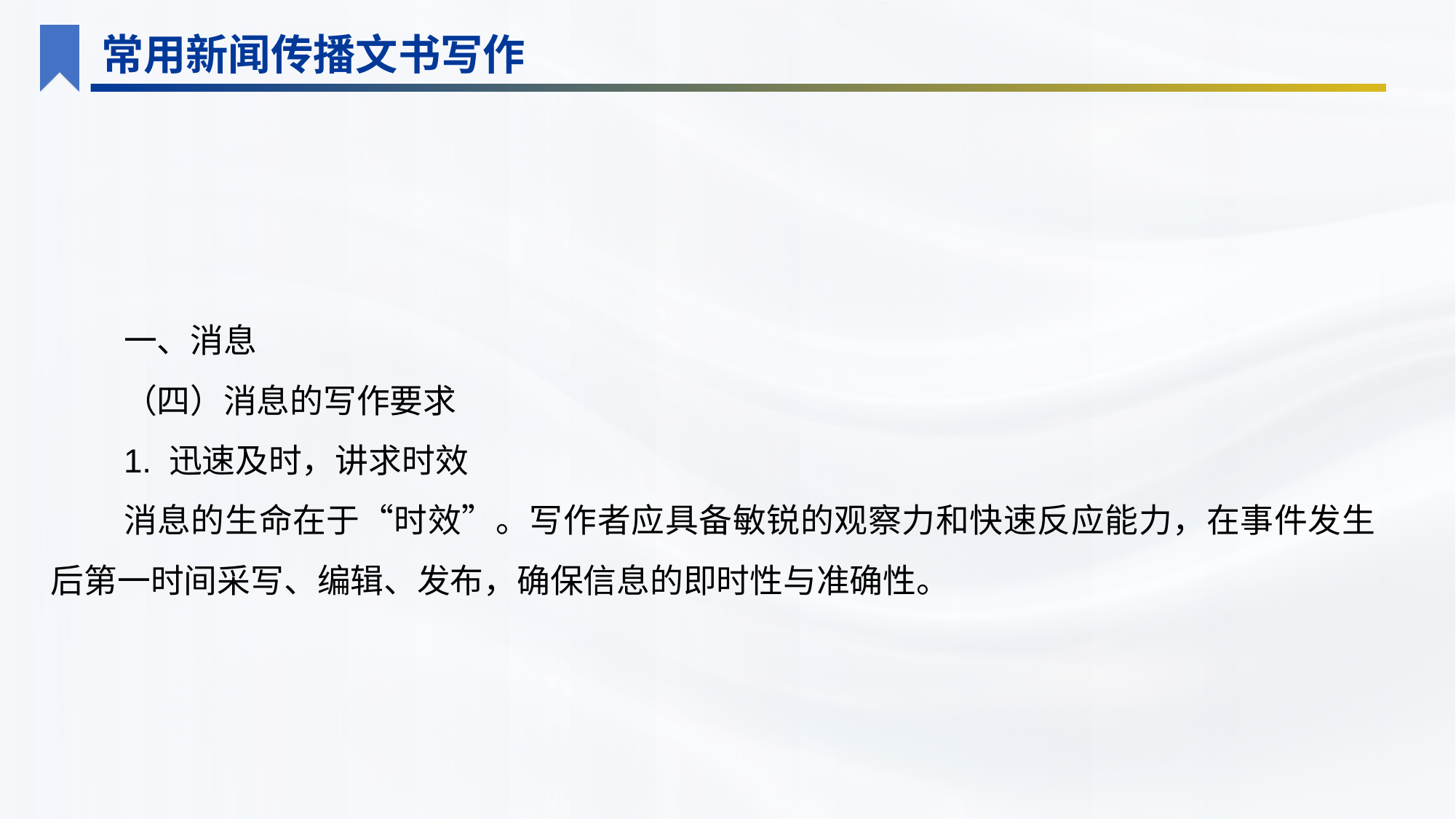

常用新闻传播文书写作
一、消息
（四）消息的写作要求
1. 迅速及时，讲求时效
消息的生命在于“时效”。写作者应具备敏锐的观察力和快速反应能力，在事件发生后第一时间采写、编辑、发布，确保信息的即时性与准确性。